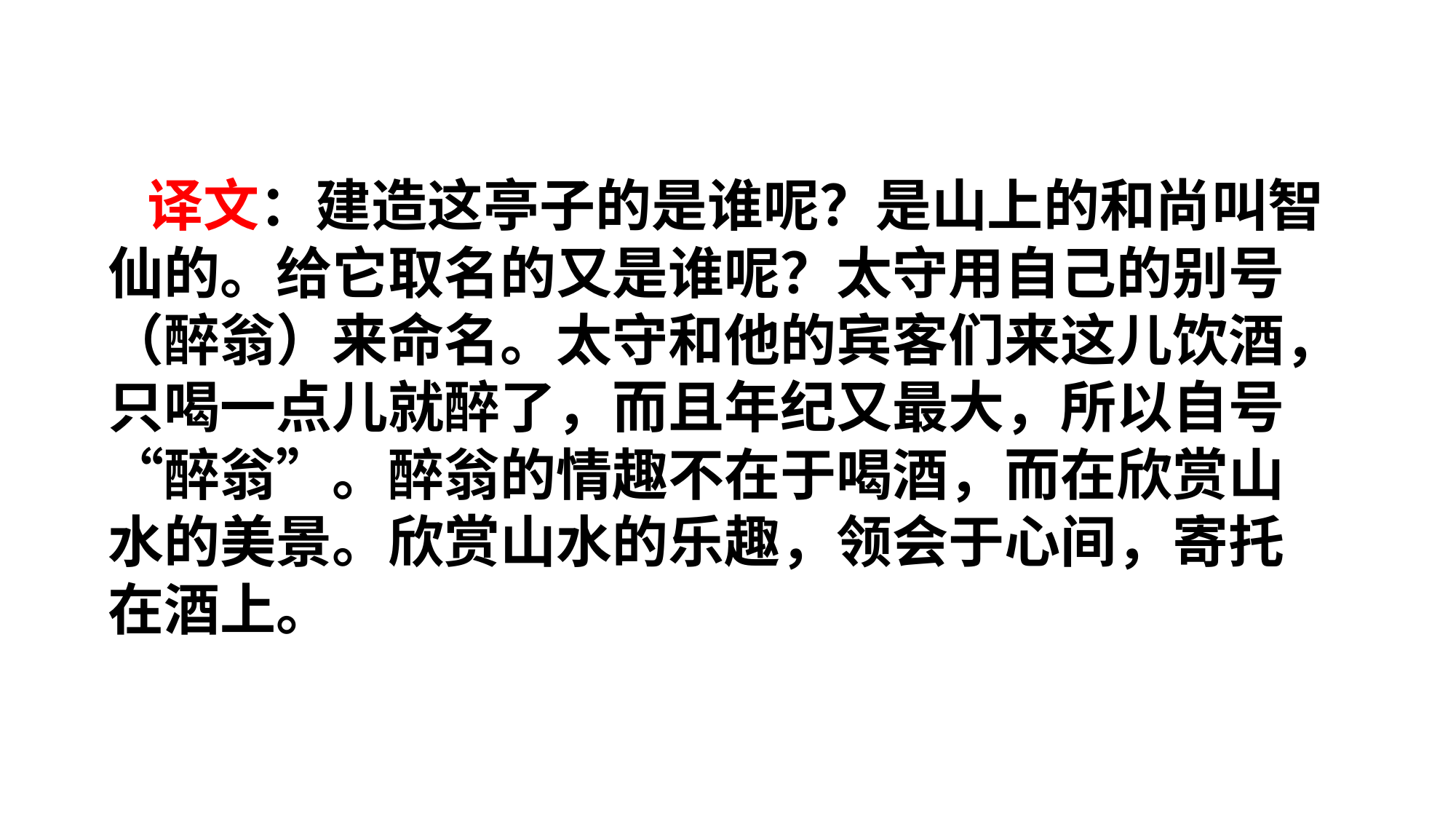

译文：建造这亭子的是谁呢？是山上的和尚叫智仙的。给它取名的又是谁呢？太守用自己的别号（醉翁）来命名。太守和他的宾客们来这儿饮酒，只喝一点儿就醉了，而且年纪又最大，所以自号“醉翁”。醉翁的情趣不在于喝酒，而在欣赏山水的美景。欣赏山水的乐趣，领会于心间，寄托在酒上。